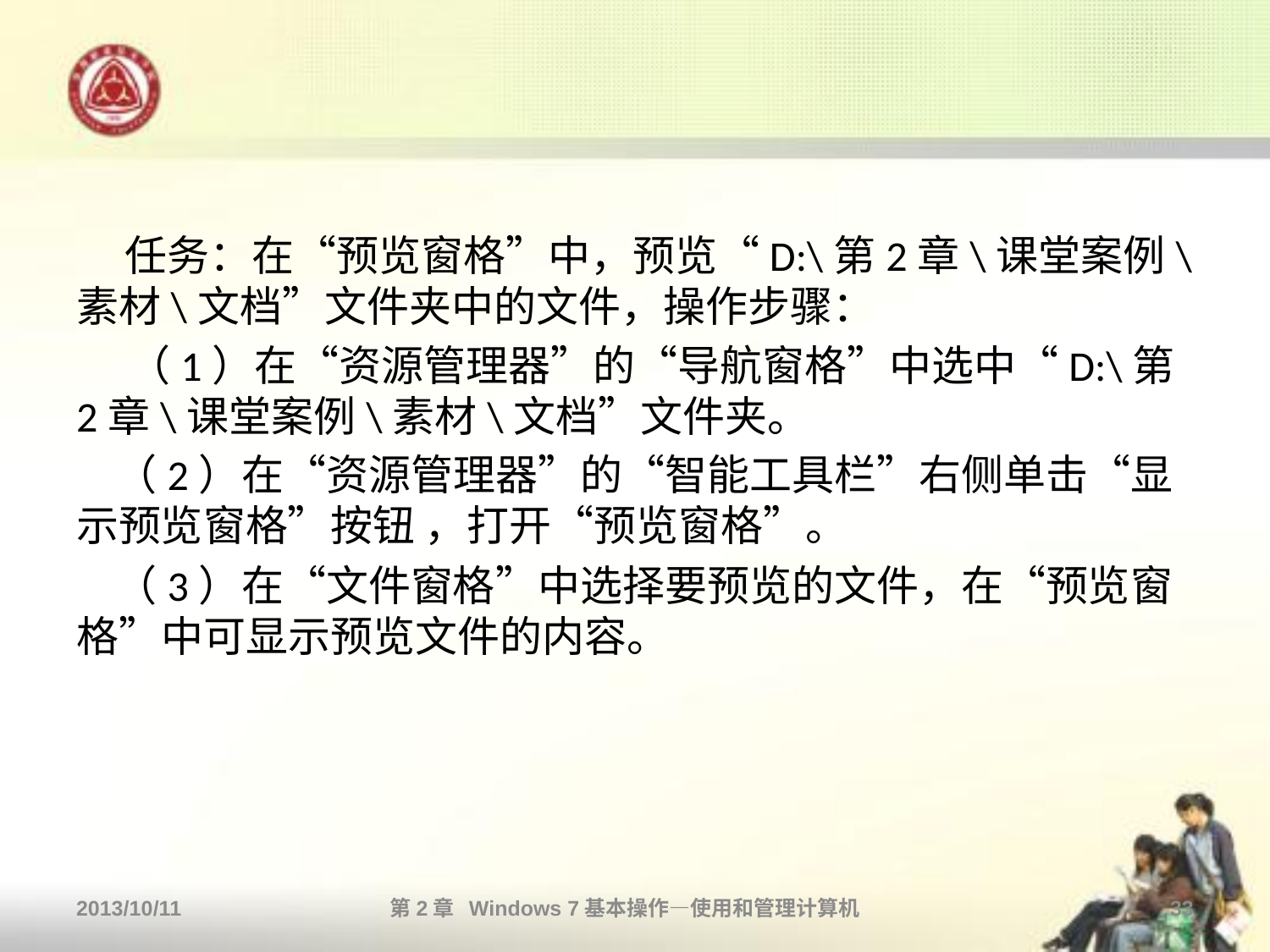

#
    任务：在“预览窗格”中，预览“D:\第2章\课堂案例\素材\文档”文件夹中的文件，操作步骤：
　 （1）在“资源管理器”的“导航窗格”中选中“D:\第2章\课堂案例\素材\文档”文件夹。
   （2）在“资源管理器”的“智能工具栏”右侧单击“显示预览窗格”按钮 ，打开“预览窗格”。
   （3）在“文件窗格”中选择要预览的文件，在“预览窗格”中可显示预览文件的内容。

2013/10/11
第2章  Windows 7基本操作—使用和管理计算机
33